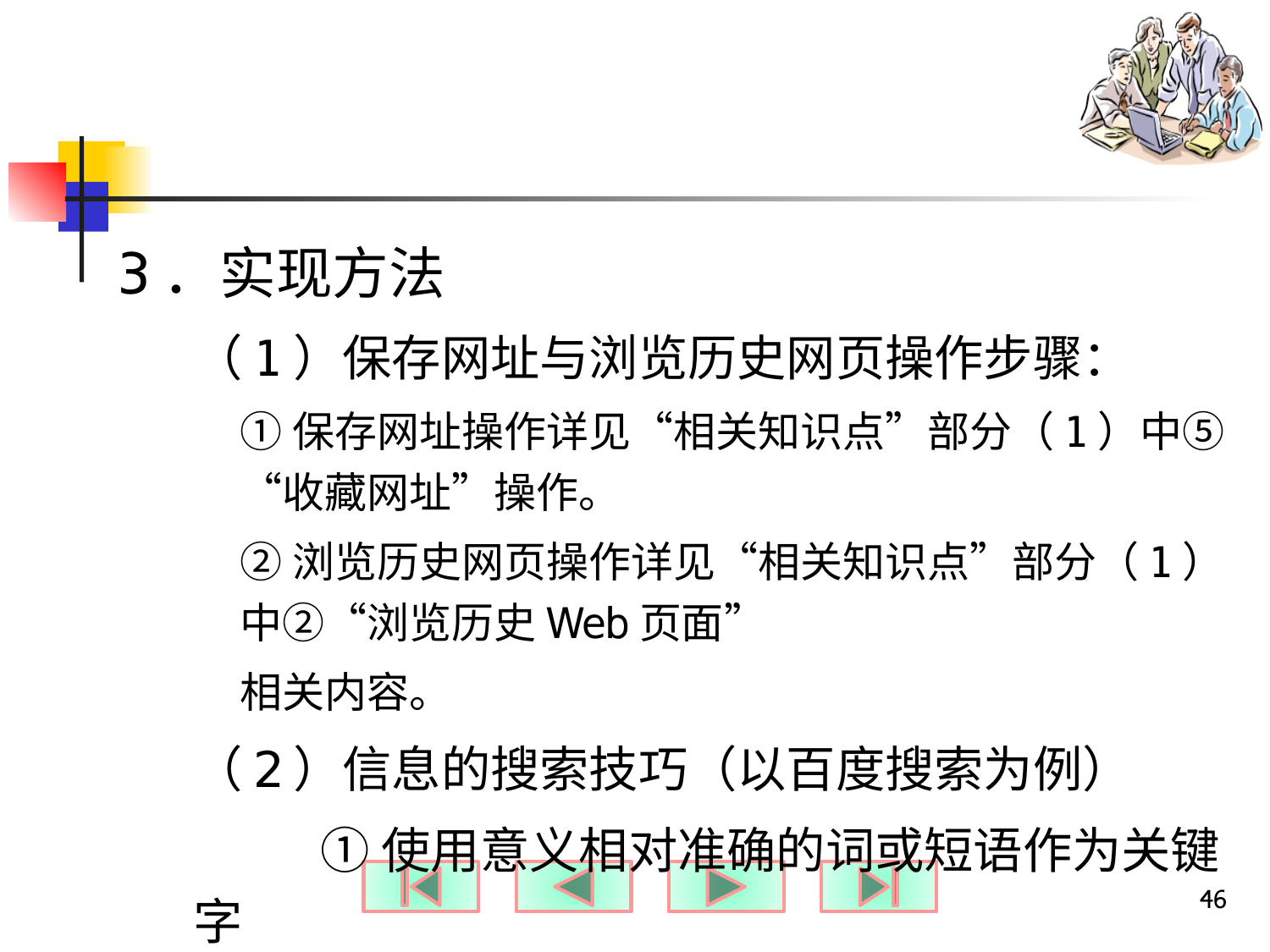

#
3．实现方法
（1）保存网址与浏览历史网页操作步骤：
①保存网址操作详见“相关知识点”部分（1）中⑤“收藏网址”操作。
②浏览历史网页操作详见“相关知识点”部分（1）中②“浏览历史Web页面”
相关内容。
（2）信息的搜索技巧（以百度搜索为例）
	①使用意义相对准确的词或短语作为关键字

46